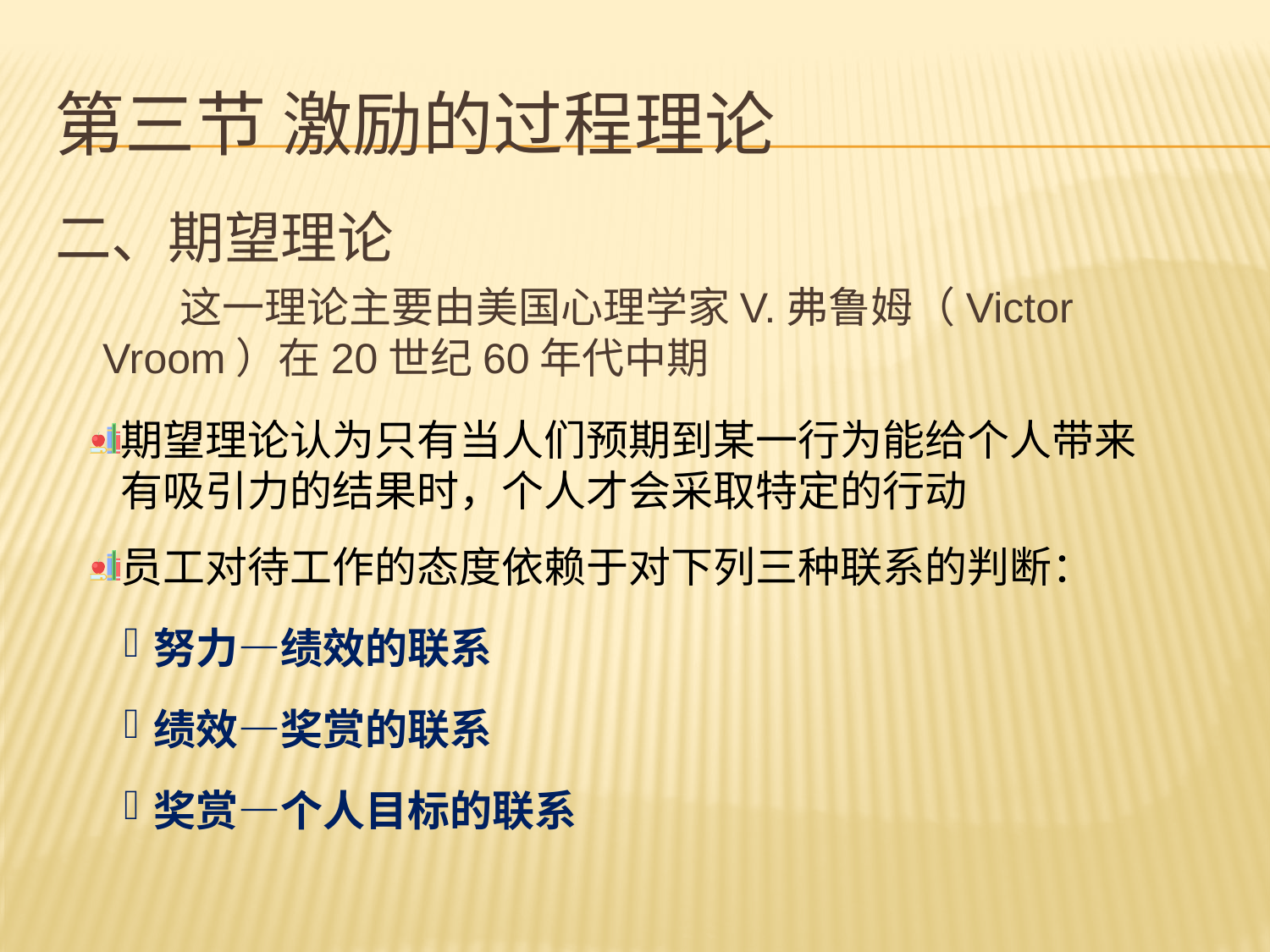

# 第三节 激励的过程理论
二、期望理论
            这一理论主要由美国心理学家V.弗鲁姆（Victor Vroom）在20世纪60年代中期

期望理论认为只有当人们预期到某一行为能给个人带来有吸引力的结果时，个人才会采取特定的行动
员工对待工作的态度依赖于对下列三种联系的判断：
努力—绩效的联系
绩效—奖赏的联系
奖赏—个人目标的联系